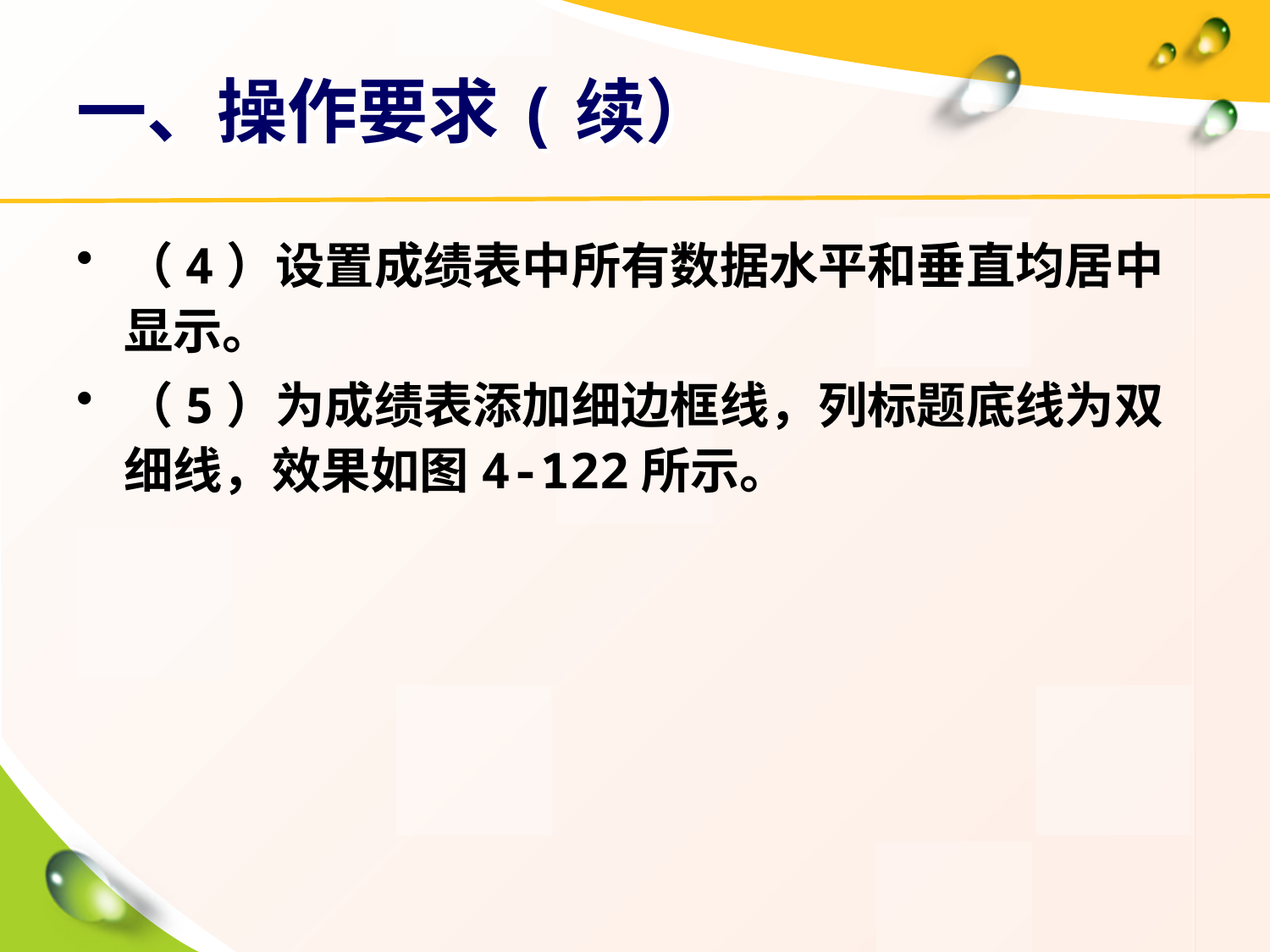

# 一、操作要求(续）
（4）设置成绩表中所有数据水平和垂直均居中显示。
（5）为成绩表添加细边框线，列标题底线为双细线，效果如图4-122所示。